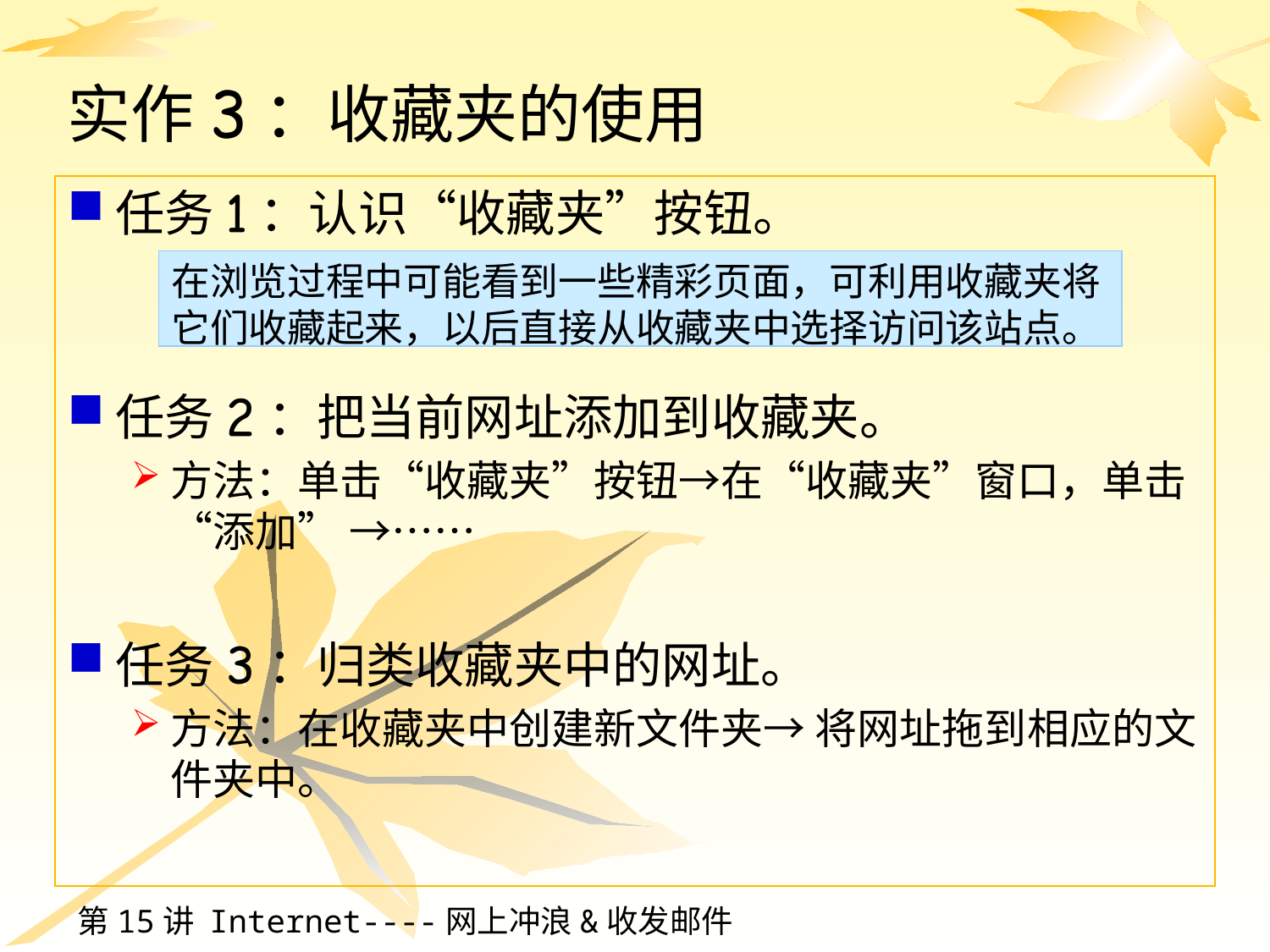

# 实作3：收藏夹的使用
任务1：认识“收藏夹”按钮。

任务2：把当前网址添加到收藏夹。
方法：单击“收藏夹”按钮→在“收藏夹”窗口，单击“添加” →……

任务3：归类收藏夹中的网址。
方法：在收藏夹中创建新文件夹→ 将网址拖到相应的文件夹中。
在浏览过程中可能看到一些精彩页面，可利用收藏夹将它们收藏起来，以后直接从收藏夹中选择访问该站点。